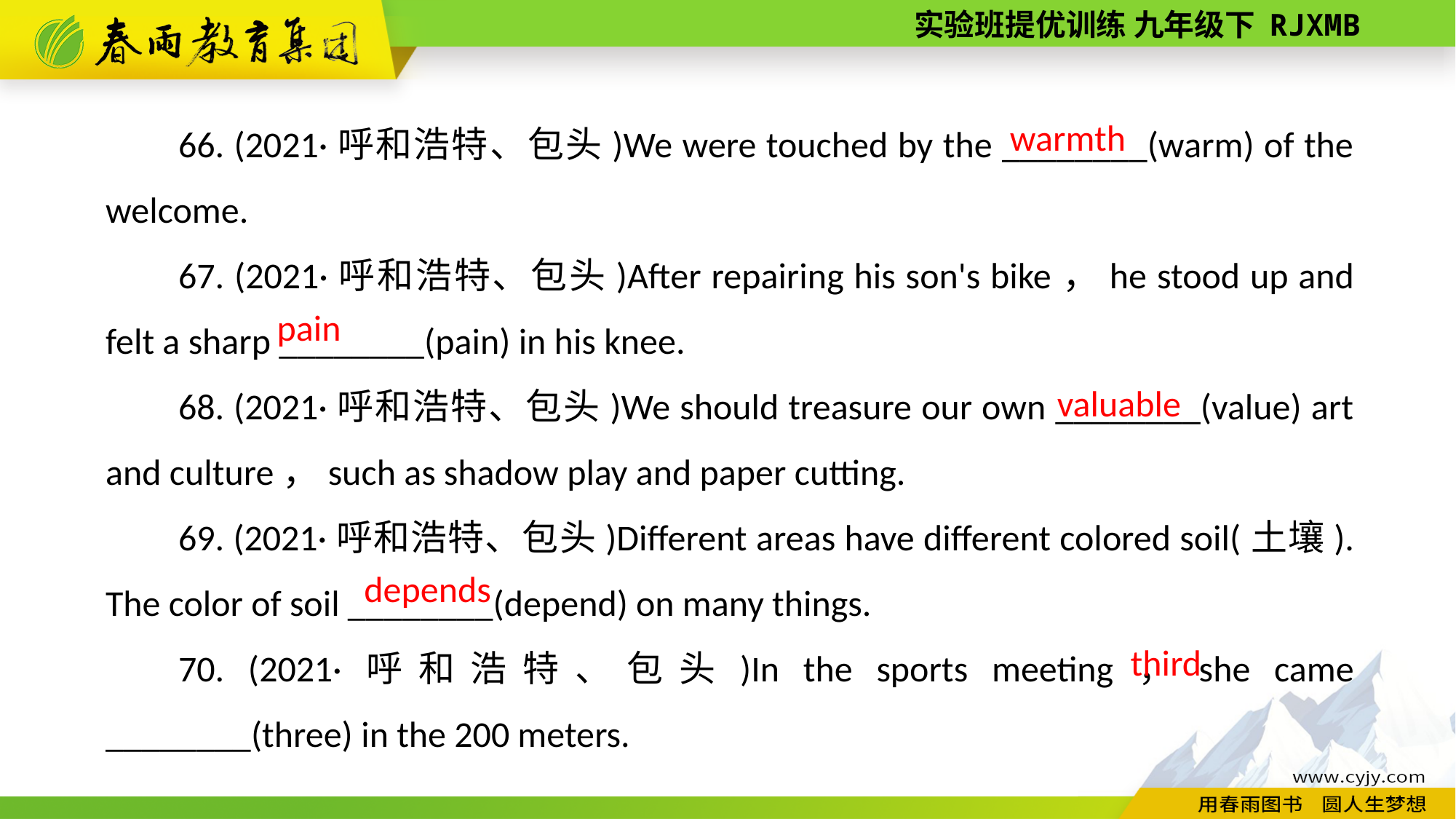

66. (2021·呼和浩特、包头)We were touched by the ________(warm) of the welcome.
67. (2021·呼和浩特、包头)After repairing his son's bike，he stood up and felt a sharp ________(pain) in his knee.
68. (2021·呼和浩特、包头)We should treasure our own ________(value) art and culture，such as shadow play and paper cutting.
69. (2021·呼和浩特、包头)Different areas have different colored soil(土壤). The color of soil ________(depend) on many things.
70. (2021·呼和浩特、包头)In the sports meeting，she came ________(three) in the 200 meters.
warmth
pain
valuable
depends
third